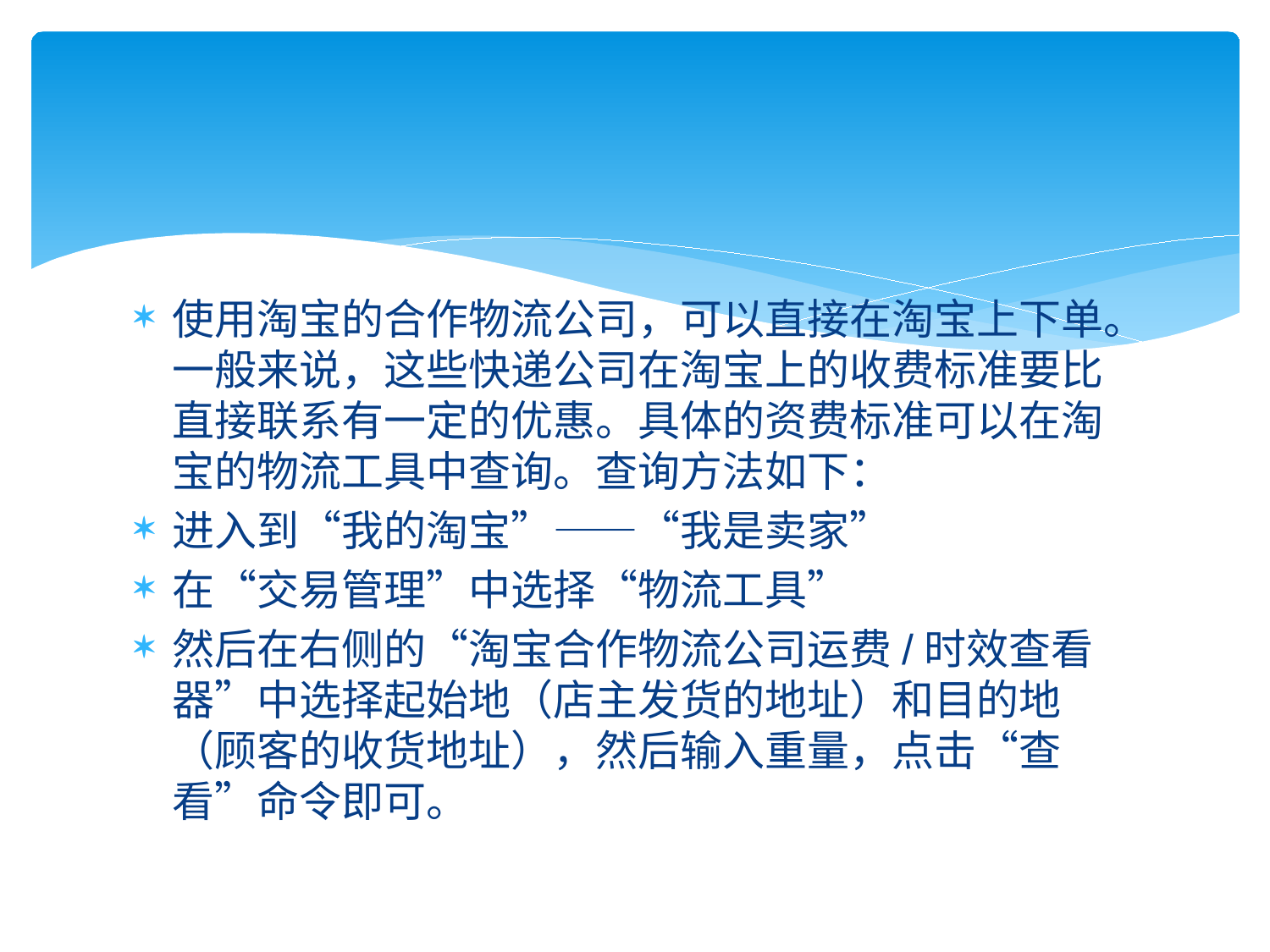

使用淘宝的合作物流公司，可以直接在淘宝上下单。一般来说，这些快递公司在淘宝上的收费标准要比直接联系有一定的优惠。具体的资费标准可以在淘宝的物流工具中查询。查询方法如下：
进入到“我的淘宝”——“我是卖家”
在“交易管理”中选择“物流工具”
然后在右侧的“淘宝合作物流公司运费/时效查看器”中选择起始地（店主发货的地址）和目的地（顾客的收货地址），然后输入重量，点击“查看”命令即可。